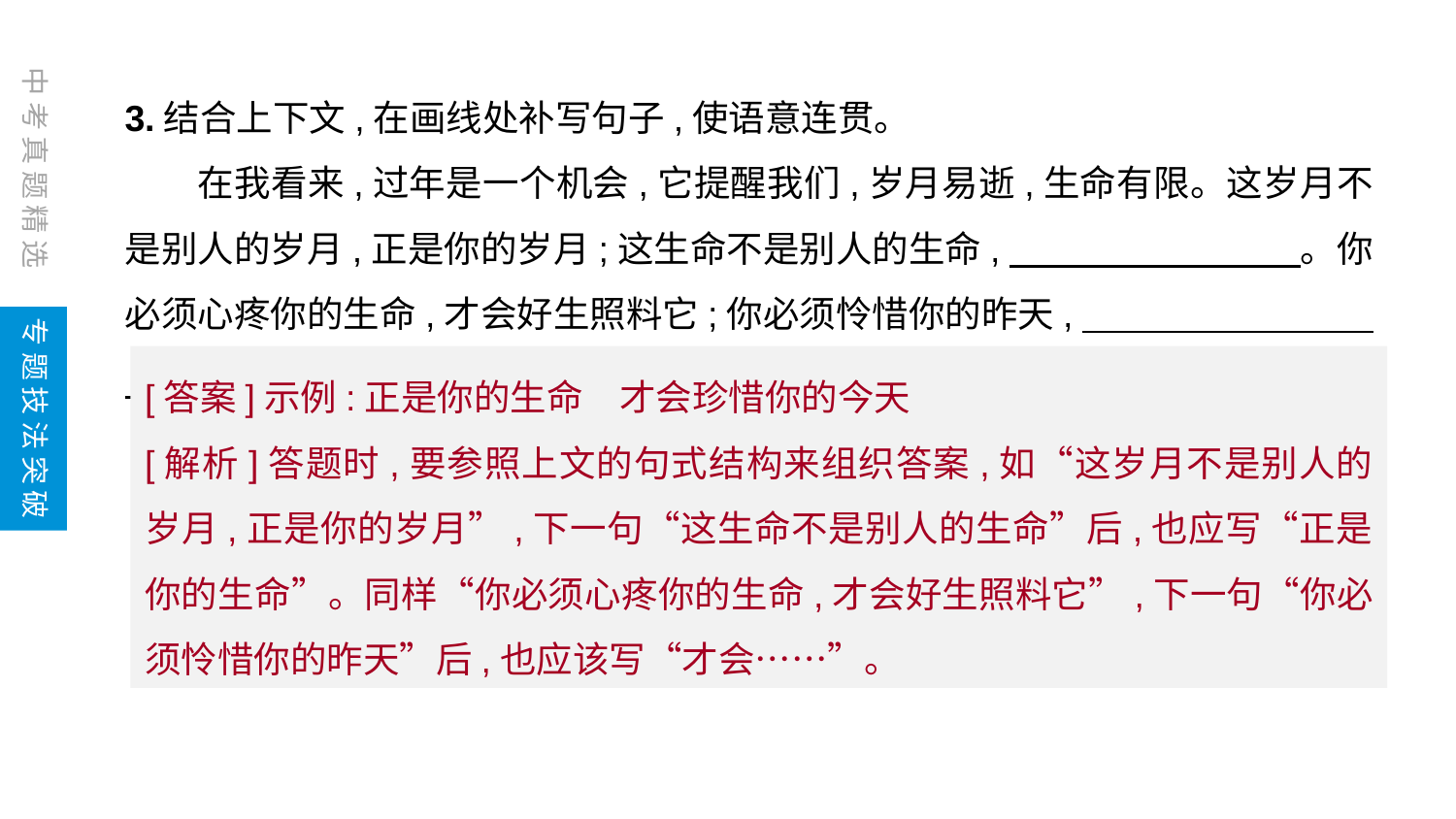

中考真题精选
3.结合上下文,在画线处补写句子,使语意连贯。
　　在我看来,过年是一个机会,它提醒我们,岁月易逝,生命有限。这岁月不是别人的岁月,正是你的岁月;这生命不是别人的生命,　　　　　　　　。你必须心疼你的生命,才会好生照料它;你必须怜惜你的昨天,　　　　　　　　　　。

专题技法突破
[答案]示例:正是你的生命　才会珍惜你的今天
[解析]答题时,要参照上文的句式结构来组织答案,如“这岁月不是别人的岁月,正是你的岁月”,下一句“这生命不是别人的生命”后,也应写“正是你的生命”。同样“你必须心疼你的生命,才会好生照料它”,下一句“你必须怜惜你的昨天”后,也应该写“才会……”。